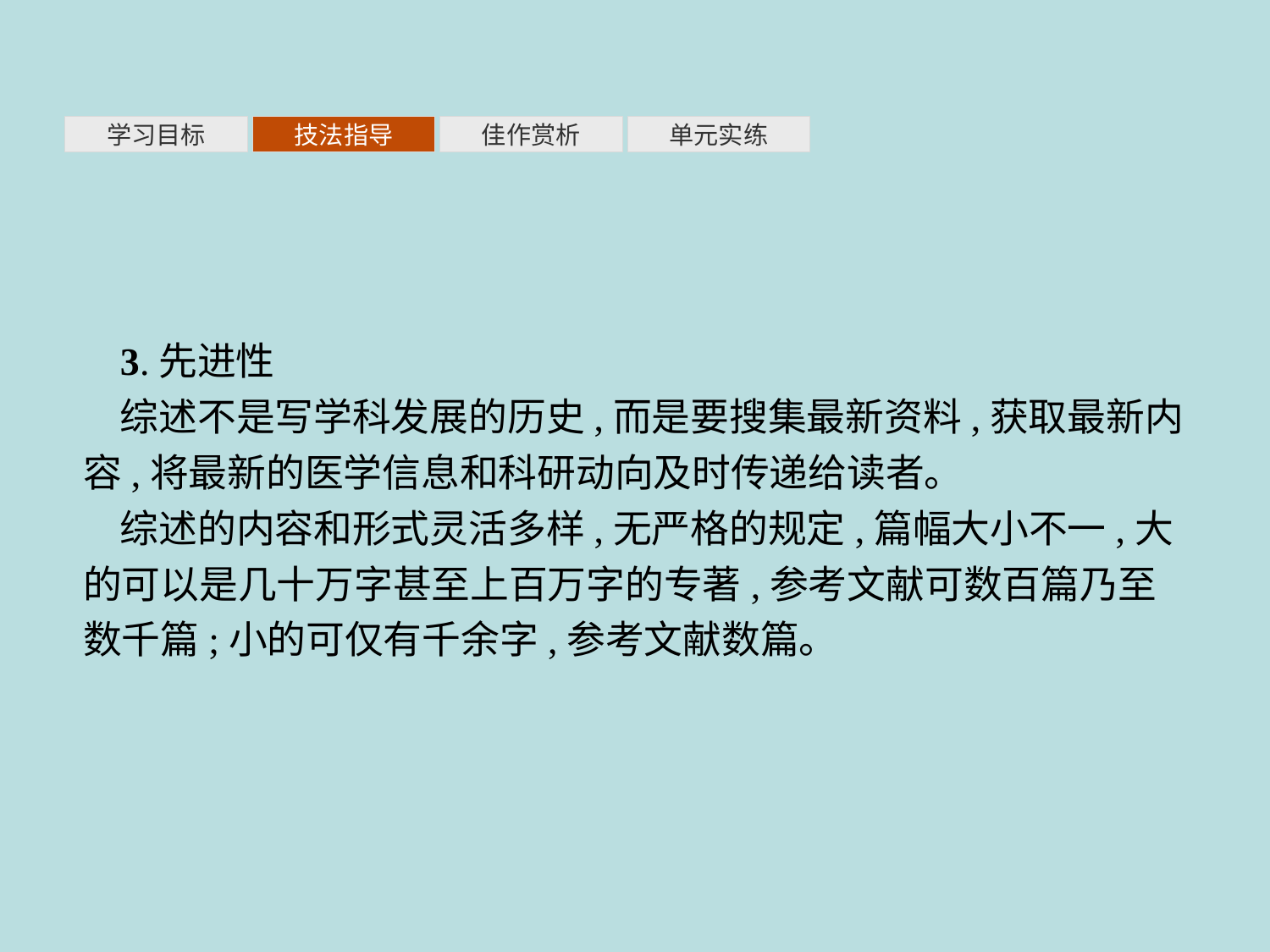

单元实练
学习目标
技法指导
佳作赏析
3.先进性
综述不是写学科发展的历史,而是要搜集最新资料,获取最新内容,将最新的医学信息和科研动向及时传递给读者。
综述的内容和形式灵活多样,无严格的规定,篇幅大小不一,大的可以是几十万字甚至上百万字的专著,参考文献可数百篇乃至数千篇;小的可仅有千余字,参考文献数篇。